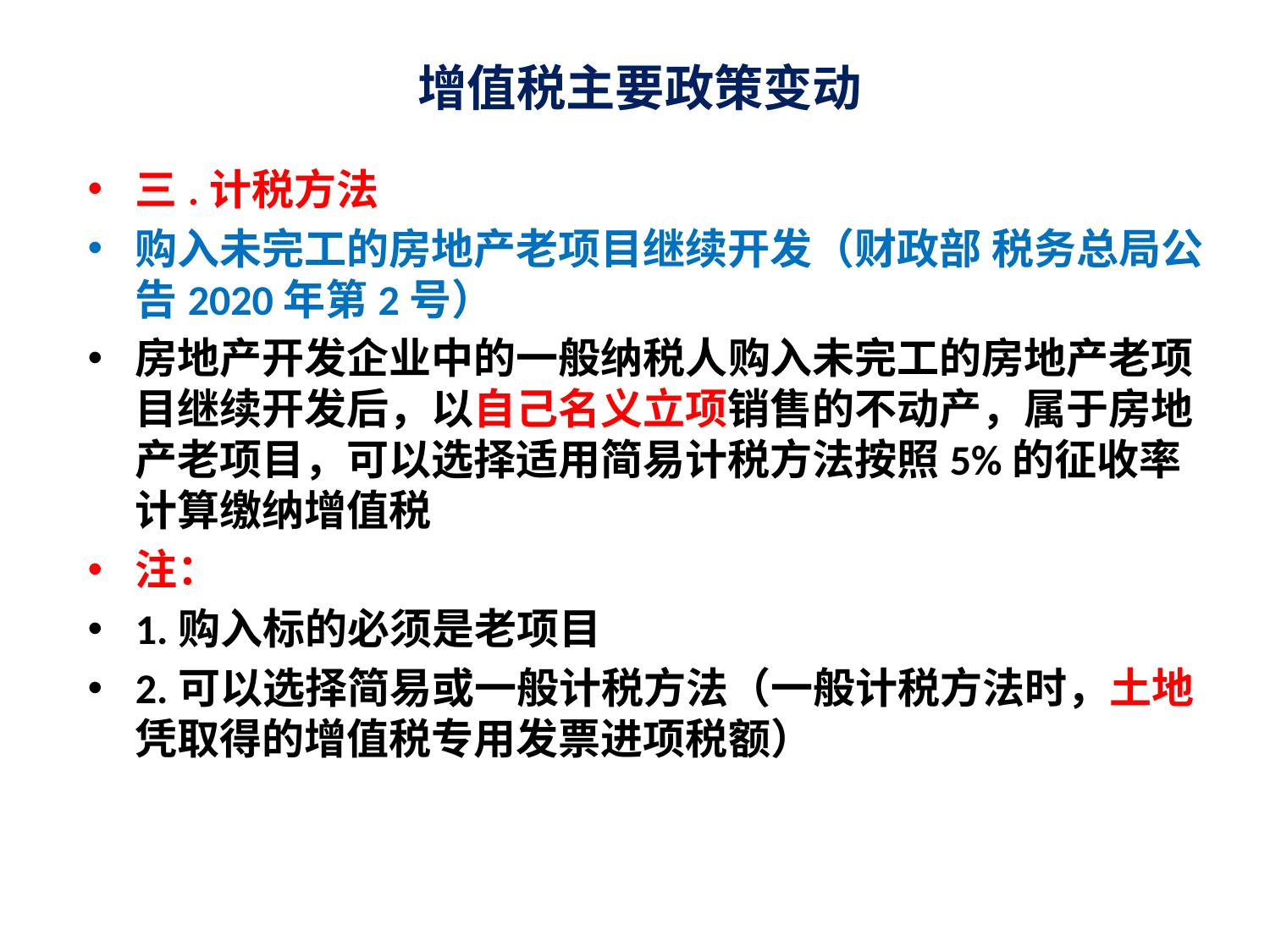

# 增值税主要政策变动
三.计税方法
购入未完工的房地产老项目继续开发（财政部 税务总局公告2020年第2号）
房地产开发企业中的一般纳税人购入未完工的房地产老项目继续开发后，以自己名义立项销售的不动产，属于房地产老项目，可以选择适用简易计税方法按照5%的征收率计算缴纳增值税
注：
1.购入标的必须是老项目
2.可以选择简易或一般计税方法（一般计税方法时，土地凭取得的增值税专用发票进项税额）